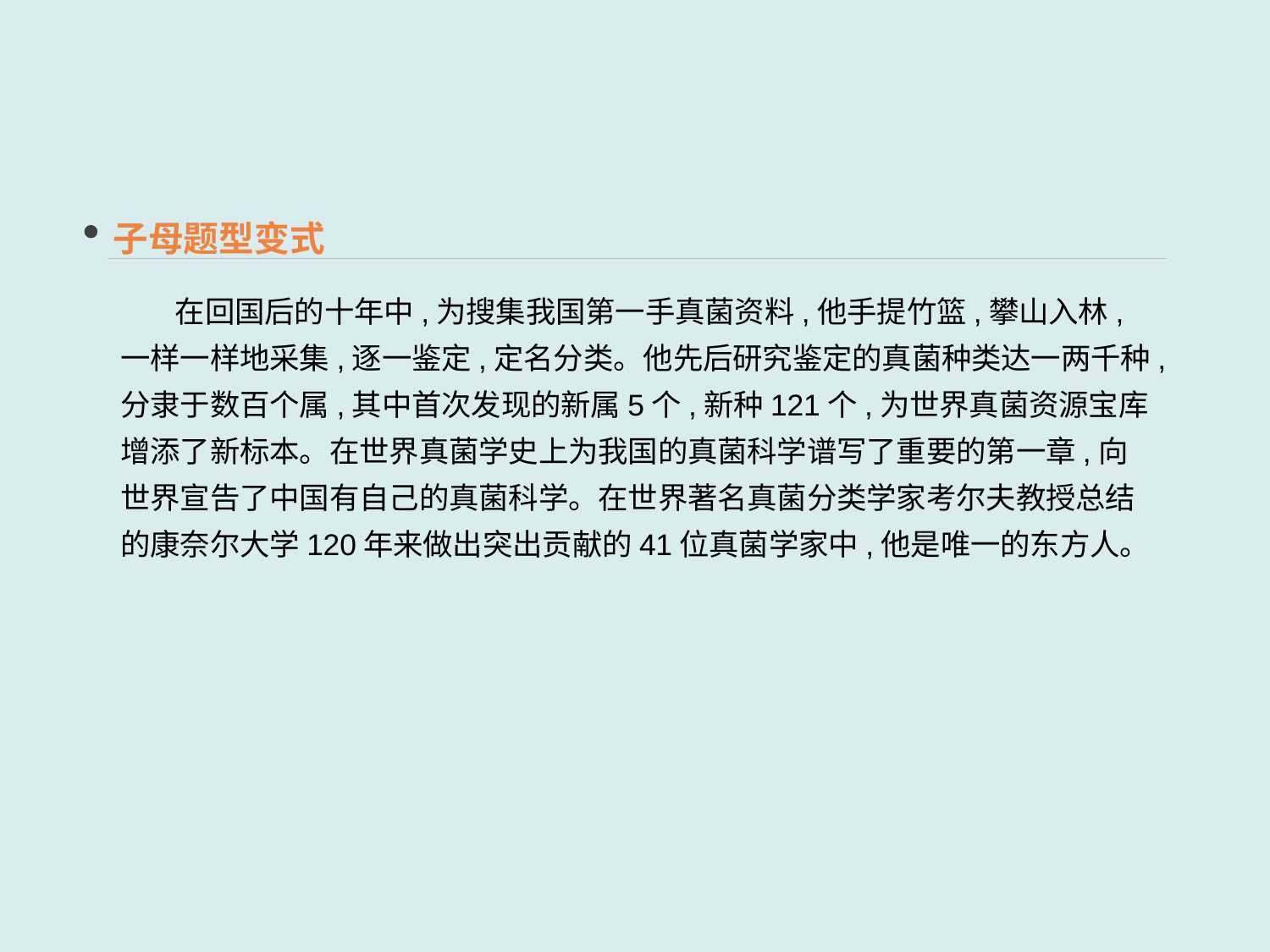

子母题型变式

       在回国后的十年中,为搜集我国第一手真菌资料,他手提竹篮,攀山入林,一样一样地采集,逐一鉴定,定名分类。他先后研究鉴定的真菌种类达一两千种,分隶于数百个属,其中首次发现的新属5个,新种121个,为世界真菌资源宝库增添了新标本。在世界真菌学史上为我国的真菌科学谱写了重要的第一章,向世界宣告了中国有自己的真菌科学。在世界著名真菌分类学家考尔夫教授总结的康奈尔大学120年来做出突出贡献的41位真菌学家中,他是唯一的东方人。